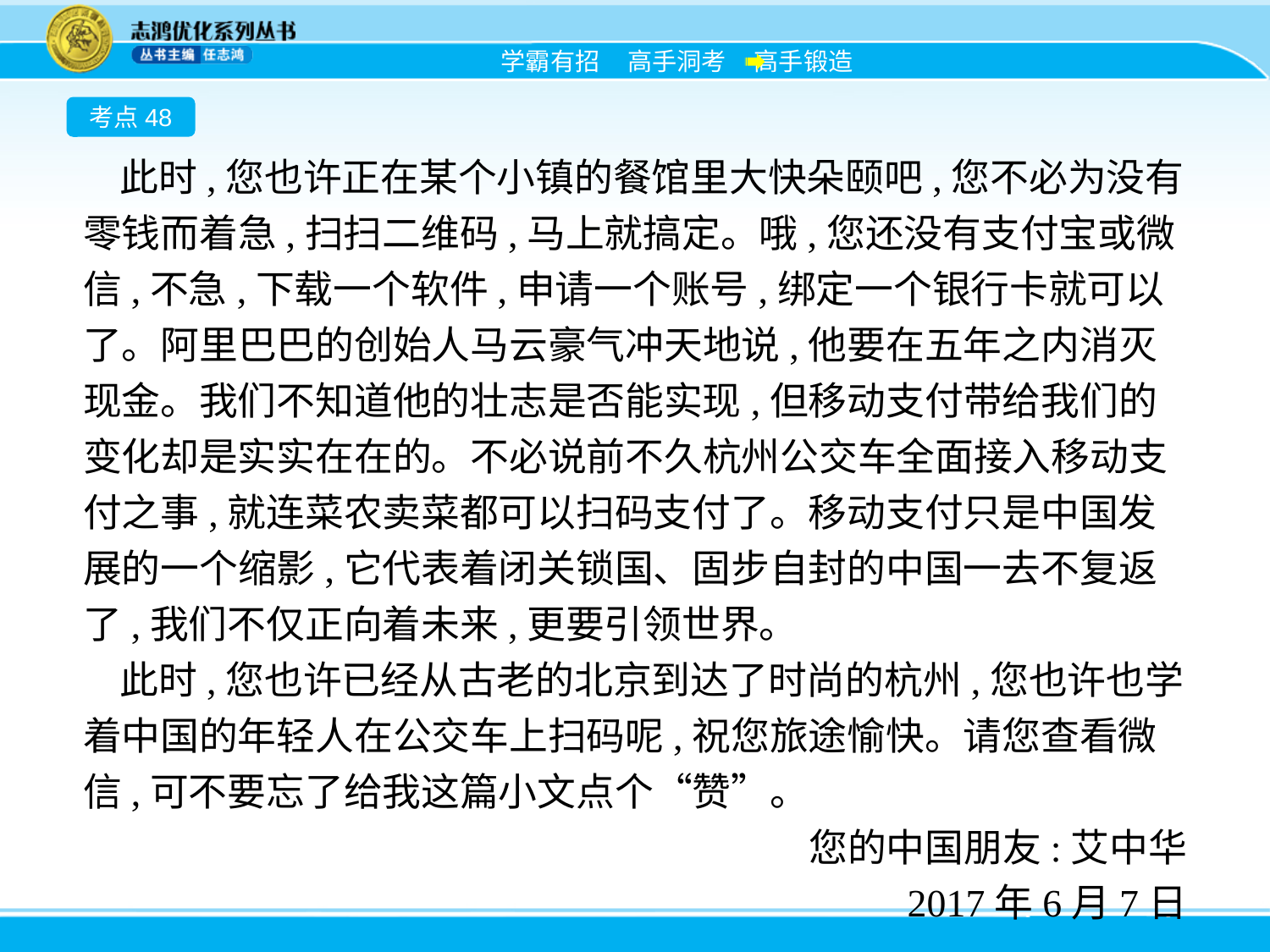

考点48
此时,您也许正在某个小镇的餐馆里大快朵颐吧,您不必为没有零钱而着急,扫扫二维码,马上就搞定。哦,您还没有支付宝或微信,不急,下载一个软件,申请一个账号,绑定一个银行卡就可以了。阿里巴巴的创始人马云豪气冲天地说,他要在五年之内消灭现金。我们不知道他的壮志是否能实现,但移动支付带给我们的变化却是实实在在的。不必说前不久杭州公交车全面接入移动支付之事,就连菜农卖菜都可以扫码支付了。移动支付只是中国发展的一个缩影,它代表着闭关锁国、固步自封的中国一去不复返了,我们不仅正向着未来,更要引领世界。
此时,您也许已经从古老的北京到达了时尚的杭州,您也许也学着中国的年轻人在公交车上扫码呢,祝您旅途愉快。请您查看微信,可不要忘了给我这篇小文点个“赞”。
您的中国朋友:艾中华
2017年6月7日